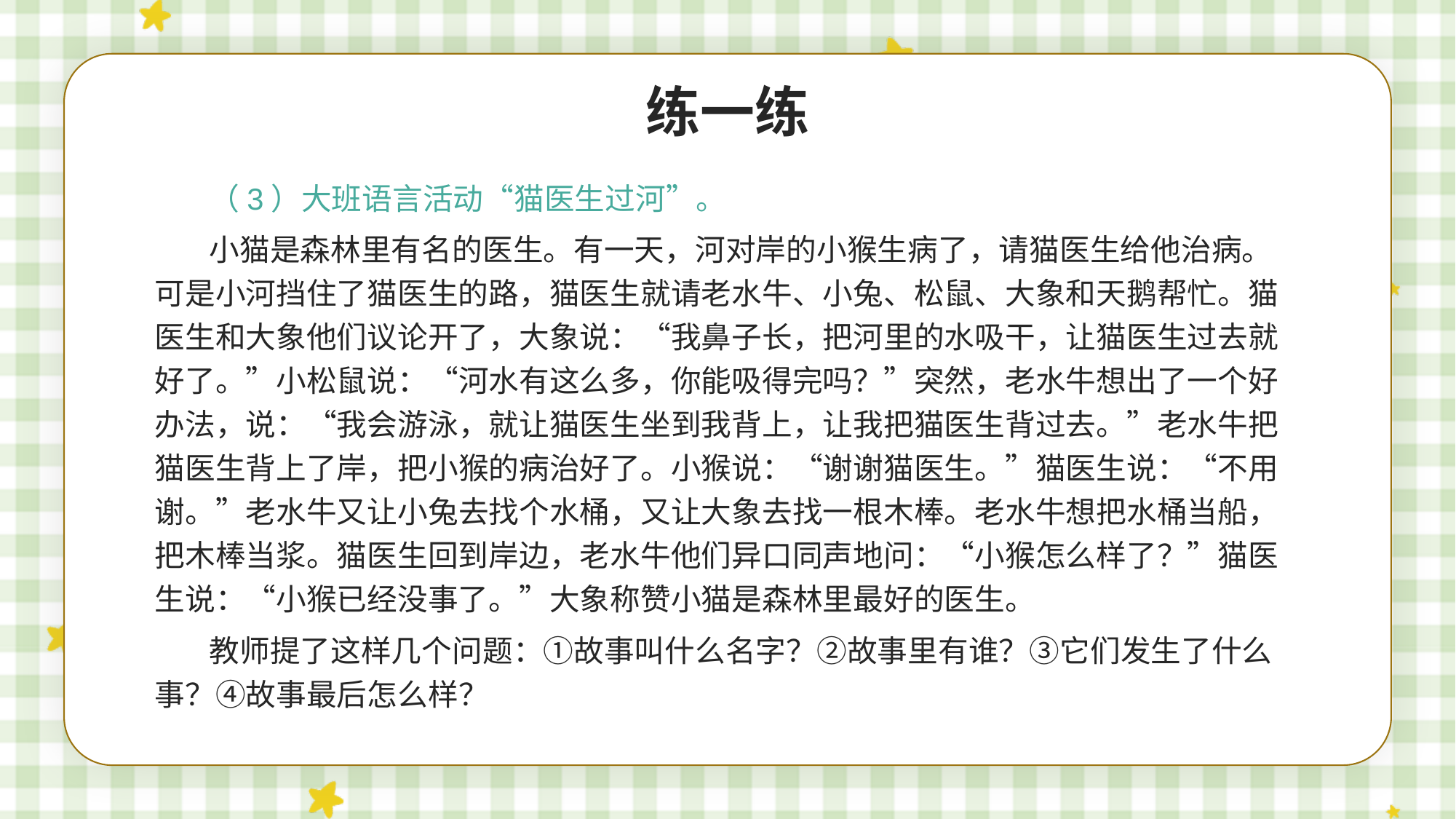

练一练
（3）大班语言活动“猫医生过河”。
小猫是森林里有名的医生。有一天，河对岸的小猴生病了，请猫医生给他治病。可是小河挡住了猫医生的路，猫医生就请老水牛、小兔、松鼠、大象和天鹅帮忙。猫医生和大象他们议论开了，大象说：“我鼻子长，把河里的水吸干，让猫医生过去就好了。”小松鼠说：“河水有这么多，你能吸得完吗？”突然，老水牛想出了一个好办法，说：“我会游泳，就让猫医生坐到我背上，让我把猫医生背过去。”老水牛把猫医生背上了岸，把小猴的病治好了。小猴说：“谢谢猫医生。”猫医生说：“不用谢。”老水牛又让小兔去找个水桶，又让大象去找一根木棒。老水牛想把水桶当船，把木棒当浆。猫医生回到岸边，老水牛他们异口同声地问：“小猴怎么样了？”猫医生说：“小猴已经没事了。”大象称赞小猫是森林里最好的医生。
教师提了这样几个问题：①故事叫什么名字？②故事里有谁？③它们发生了什么事？④故事最后怎么样？